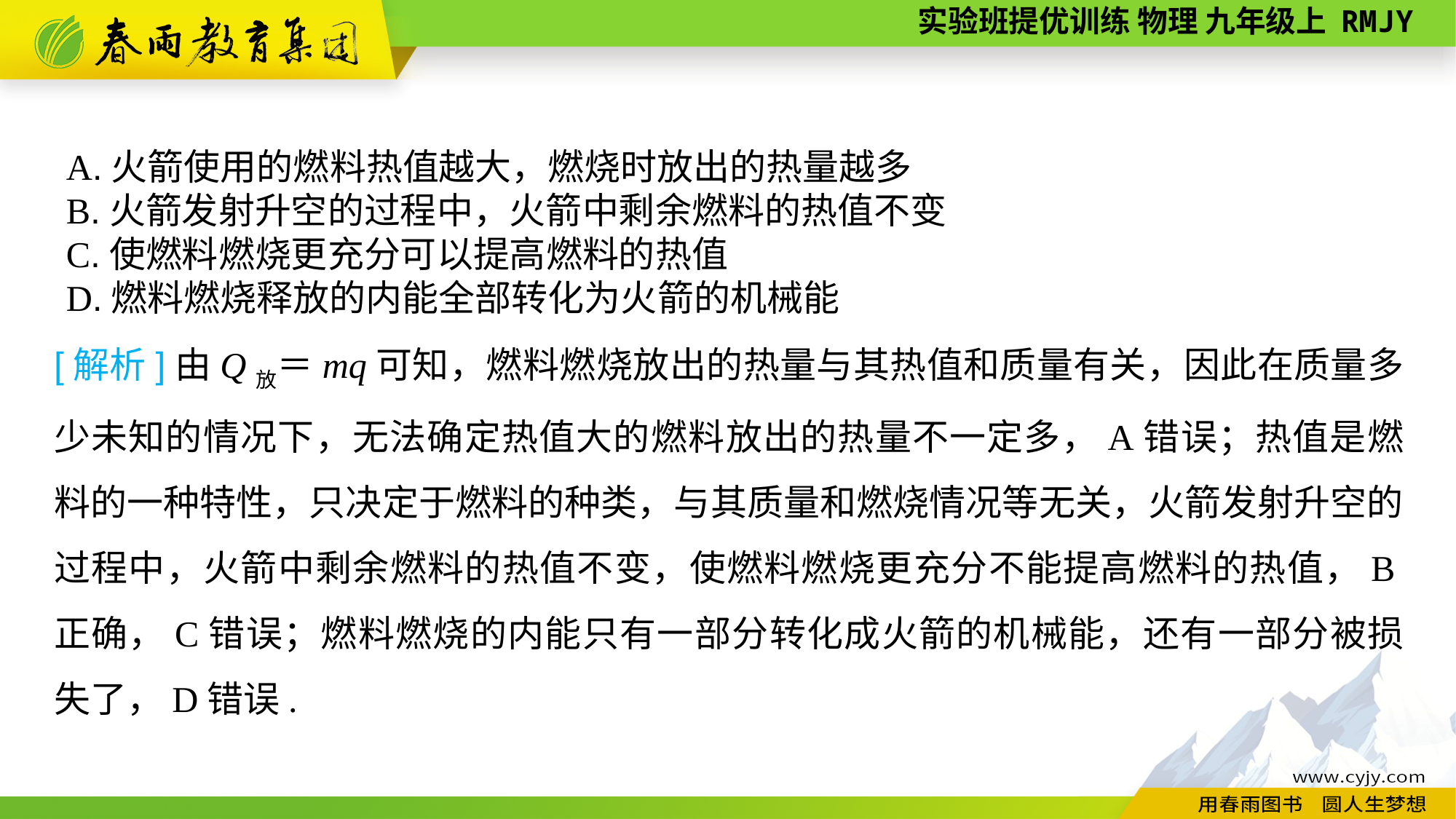

A.火箭使用的燃料热值越大，燃烧时放出的热量越多
B.火箭发射升空的过程中，火箭中剩余燃料的热值不变
C.使燃料燃烧更充分可以提高燃料的热值
D.燃料燃烧释放的内能全部转化为火箭的机械能
[解析]由Q放＝mq可知，燃料燃烧放出的热量与其热值和质量有关，因此在质量多少未知的情况下，无法确定热值大的燃料放出的热量不一定多，A错误；热值是燃料的一种特性，只决定于燃料的种类，与其质量和燃烧情况等无关，火箭发射升空的过程中，火箭中剩余燃料的热值不变，使燃料燃烧更充分不能提高燃料的热值，B正确，C错误；燃料燃烧的内能只有一部分转化成火箭的机械能，还有一部分被损失了，D错误.